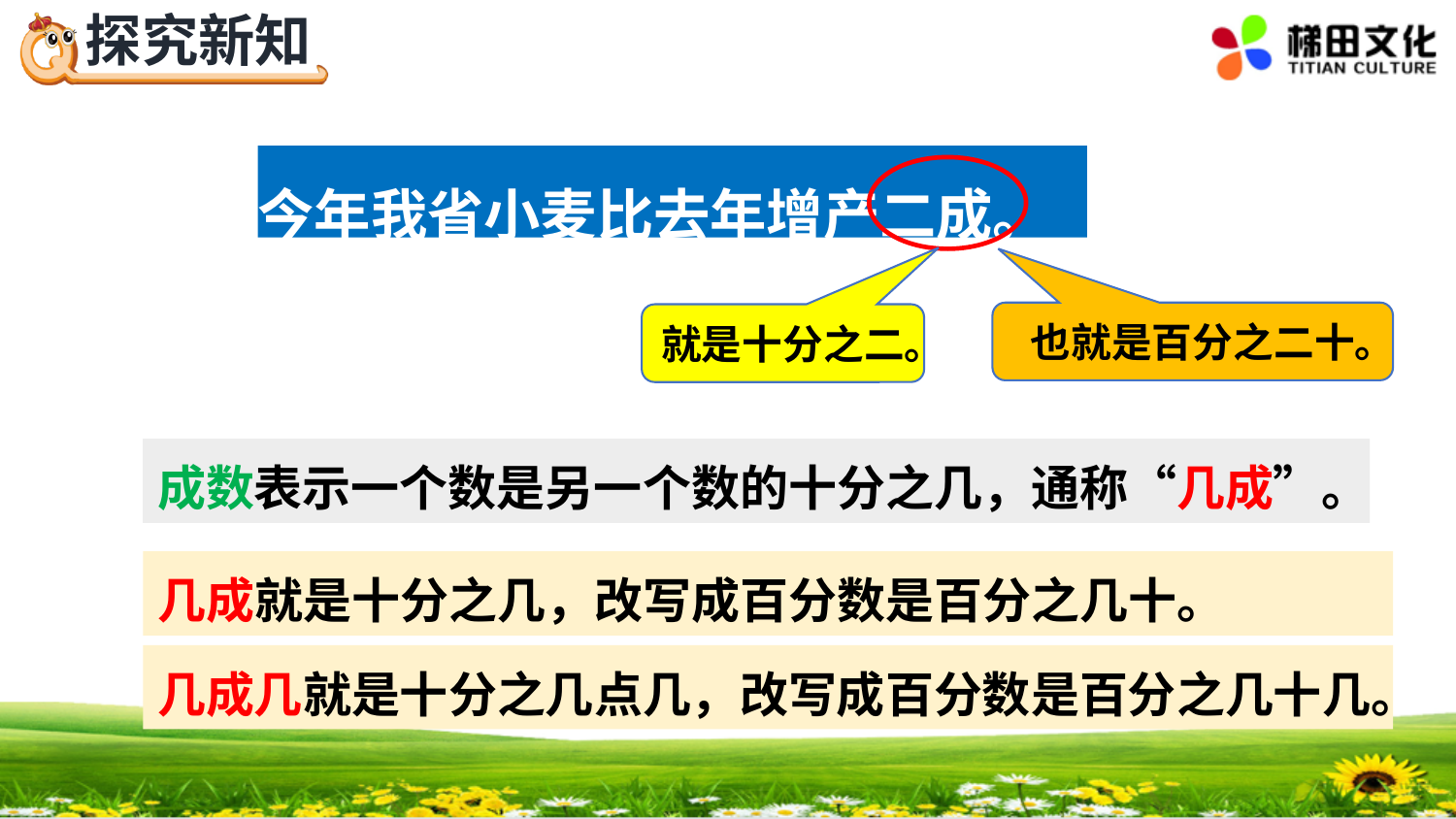

今年我省小麦比去年增产二成。

也就是百分之二十。
就是十分之二。
成数表示一个数是另一个数的十分之几，通称“几成”。
几成就是十分之几，改写成百分数是百分之几十。
几成几就是十分之几点几，改写成百分数是百分之几十几。